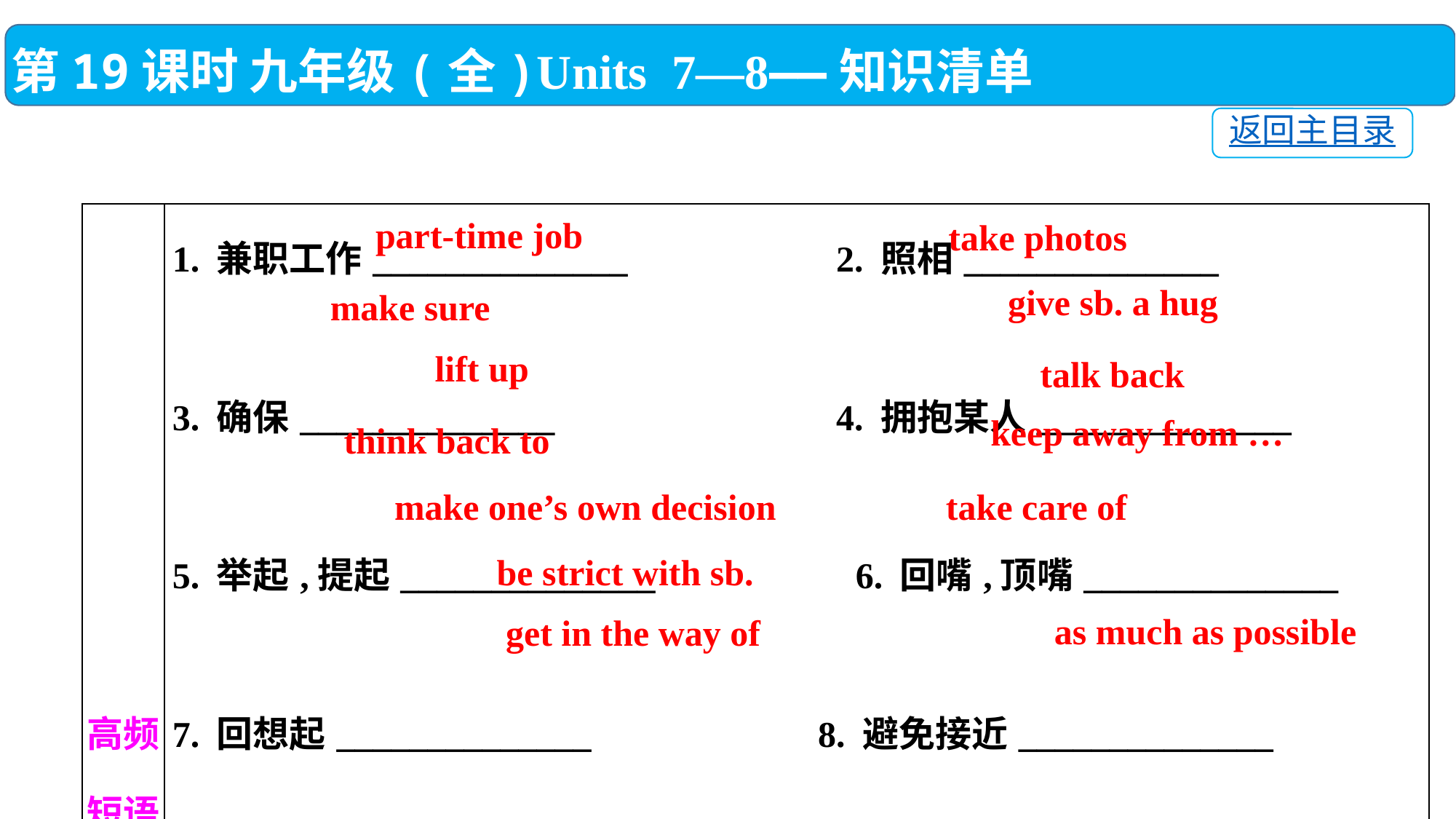

第19课时 九年级(全)Units  7—8——知识清单
返回主目录
| 高频 短语 | 1. 兼职工作\_\_\_\_\_\_\_\_\_\_\_\_\_\_　　　　　 2. 照相\_\_\_\_\_\_\_\_\_\_\_\_\_\_　　　　　　　 3. 确保\_\_\_\_\_\_\_\_\_\_\_\_\_\_　　　　　　　 4. 拥抱某人\_\_\_\_\_\_\_\_\_\_\_\_\_\_　　　　　　　 5. 举起,提起\_\_\_\_\_\_\_\_\_\_\_\_\_\_　　　　　6. 回嘴,顶嘴\_\_\_\_\_\_\_\_\_\_\_\_\_\_　　　　　　　 7. 回想起\_\_\_\_\_\_\_\_\_\_\_\_\_\_　 8. 避免接近\_\_\_\_\_\_\_\_\_\_\_\_\_\_　　　　　　　 9. 自己做决定\_\_\_\_\_\_\_\_\_\_\_\_\_\_　　　　 10. 照顾\_\_\_\_\_\_\_\_\_\_\_\_\_\_　　　　　　　 11. 对某人要求严格 \_\_\_\_\_\_\_\_\_\_\_\_\_\_　　　　　　　 12. 挡……的路,妨碍 \_\_\_\_\_\_\_\_\_\_\_\_\_\_　 13. 尽可能多地\_\_\_\_\_\_\_\_\_\_\_\_\_\_ |
| --- | --- |
part-time job
take photos
give sb. a hug
make sure
lift up
talk back
keep away from …
think back to
make one’s own decision
take care of
be strict with sb.
as much as possible
get in the way of